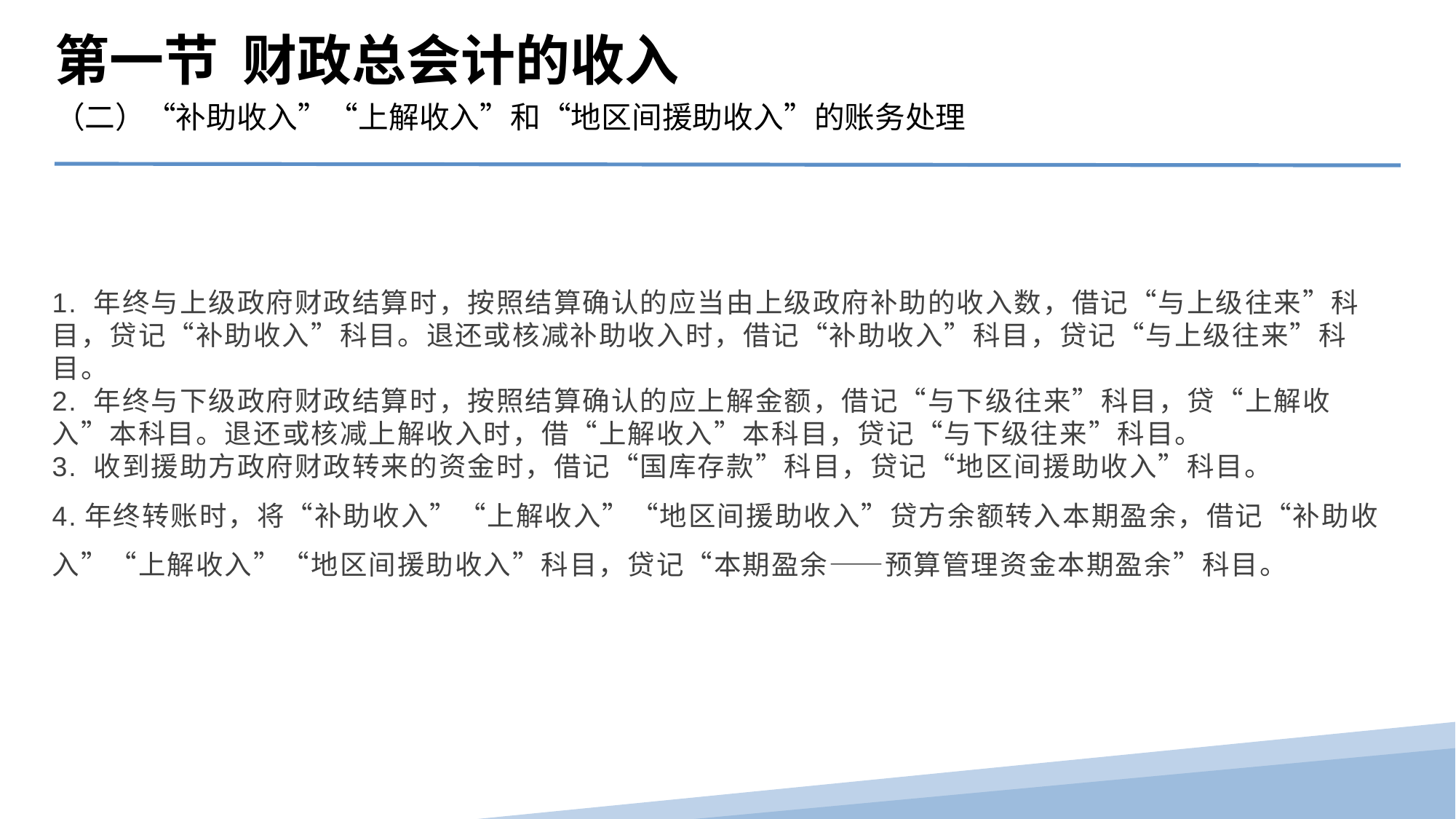

第一节  财政总会计的收入
（二）“补助收入”“上解收入”和“地区间援助收入”的账务处理
1. 年终与上级政府财政结算时，按照结算确认的应当由上级政府补助的收入数，借记“与上级往来”科目，贷记“补助收入”科目。退还或核减补助收入时，借记“补助收入”科目，贷记“与上级往来”科目。
2. 年终与下级政府财政结算时，按照结算确认的应上解金额，借记“与下级往来”科目，贷“上解收入”本科目。退还或核减上解收入时，借“上解收入”本科目，贷记“与下级往来”科目。
3. 收到援助方政府财政转来的资金时，借记“国库存款”科目，贷记“地区间援助收入”科目。
4.年终转账时，将“补助收入”“上解收入”“地区间援助收入”贷方余额转入本期盈余，借记“补助收入”“上解收入”“地区间援助收入”科目，贷记“本期盈余――预算管理资金本期盈余”科目。